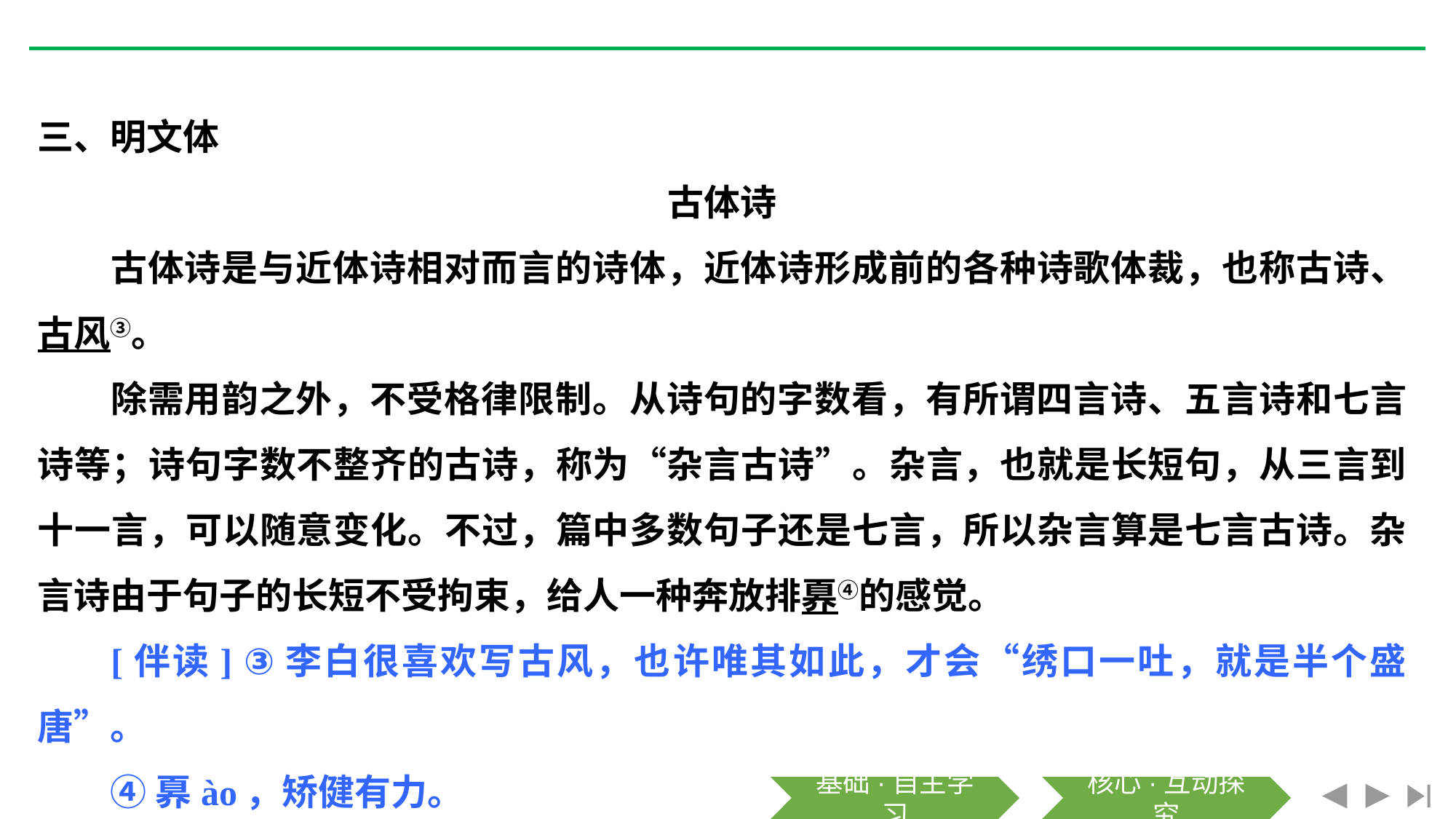

三、明文体
古体诗
古体诗是与近体诗相对而言的诗体，近体诗形成前的各种诗歌体裁，也称古诗、古风③。
除需用韵之外，不受格律限制。从诗句的字数看，有所谓四言诗、五言诗和七言诗等；诗句字数不整齐的古诗，称为“杂言古诗”。杂言，也就是长短句，从三言到十一言，可以随意变化。不过，篇中多数句子还是七言，所以杂言算是七言古诗。杂言诗由于句子的长短不受拘束，给人一种奔放排奡④的感觉。
[伴读] ③李白很喜欢写古风，也许唯其如此，才会“绣口一吐，就是半个盛唐”。
④奡ào，矫健有力。